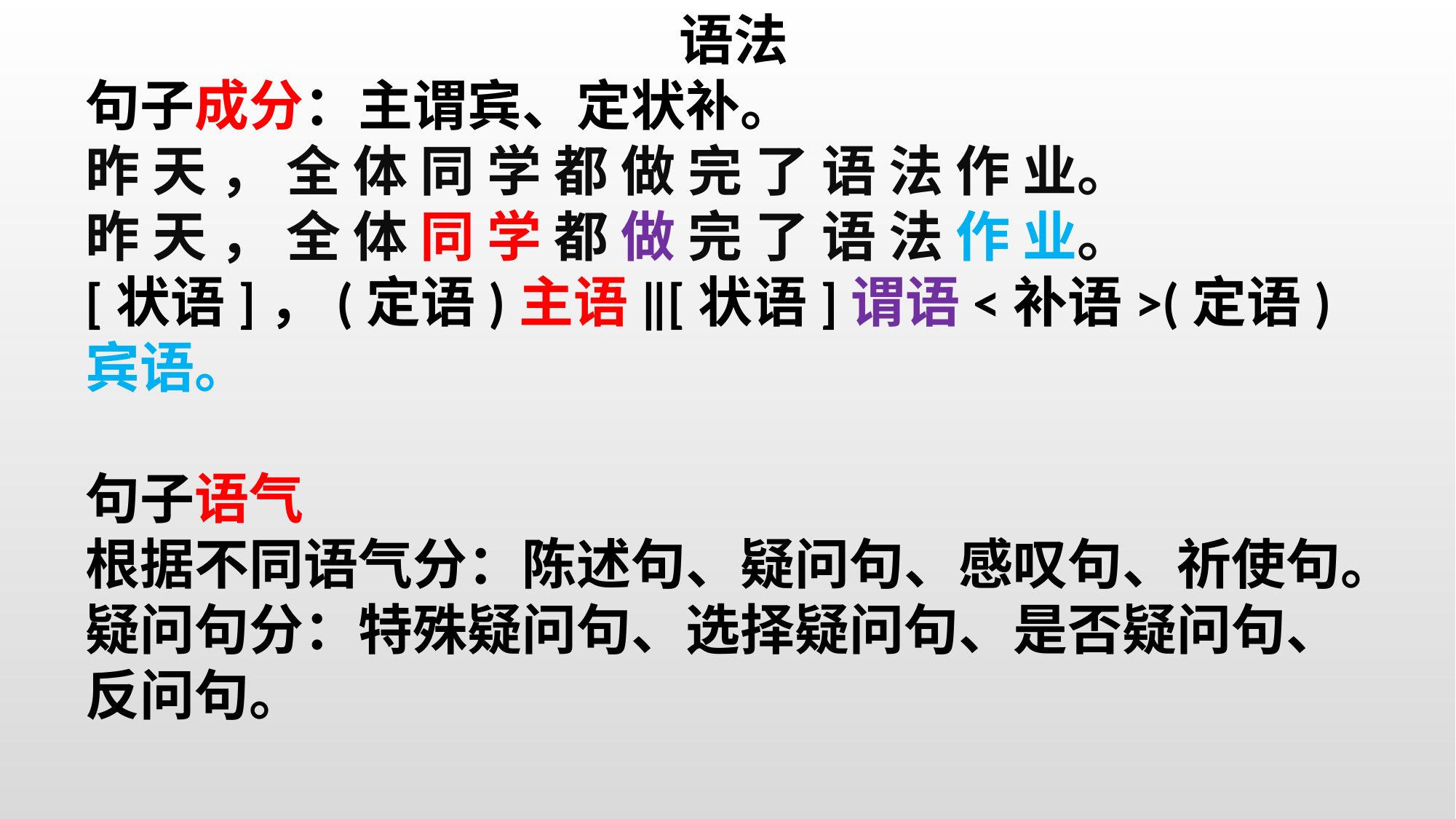

语法
句子成分：主谓宾、定状补。
昨 天 ， 全 体 同 学 都 做 完 了 语 法 作 业。
昨 天 ， 全 体 同 学 都 做 完 了 语 法 作 业。
[状语]，(定语)主语ǁ[状语]谓语<补语>(定语)宾语。

句子语气
根据不同语气分：陈述句、疑问句、感叹句、祈使句。
疑问句分：特殊疑问句、选择疑问句、是否疑问句、反问句。